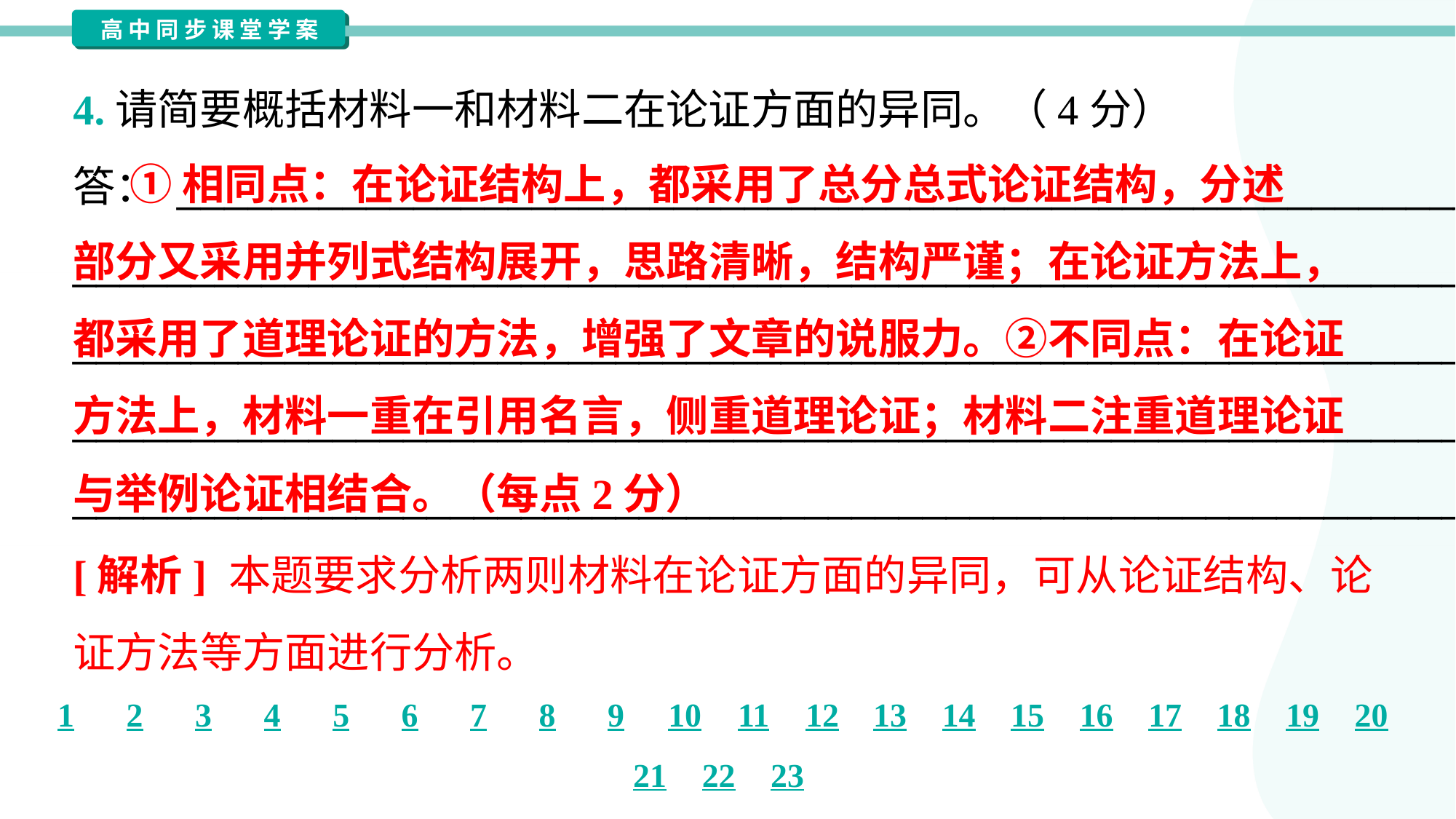

4.请简要概括材料一和材料二在论证方面的异同。（4分）
答： ________________________________________________________
_____________________________________________________________
_____________________________________________________________
_____________________________________________________________
_____________________________________________________________
      ①相同点：在论证结构上，都采用了总分总式论证结构，分述
部分又采用并列式结构展开，思路清晰，结构严谨；在论证方法上，
都采用了道理论证的方法，增强了文章的说服力。②不同点：在论证
方法上，材料一重在引用名言，侧重道理论证；材料二注重道理论证
与举例论证相结合。（每点2分）
[解析] 本题要求分析两则材料在论证方面的异同，可从论证结构、论
证方法等方面进行分析。